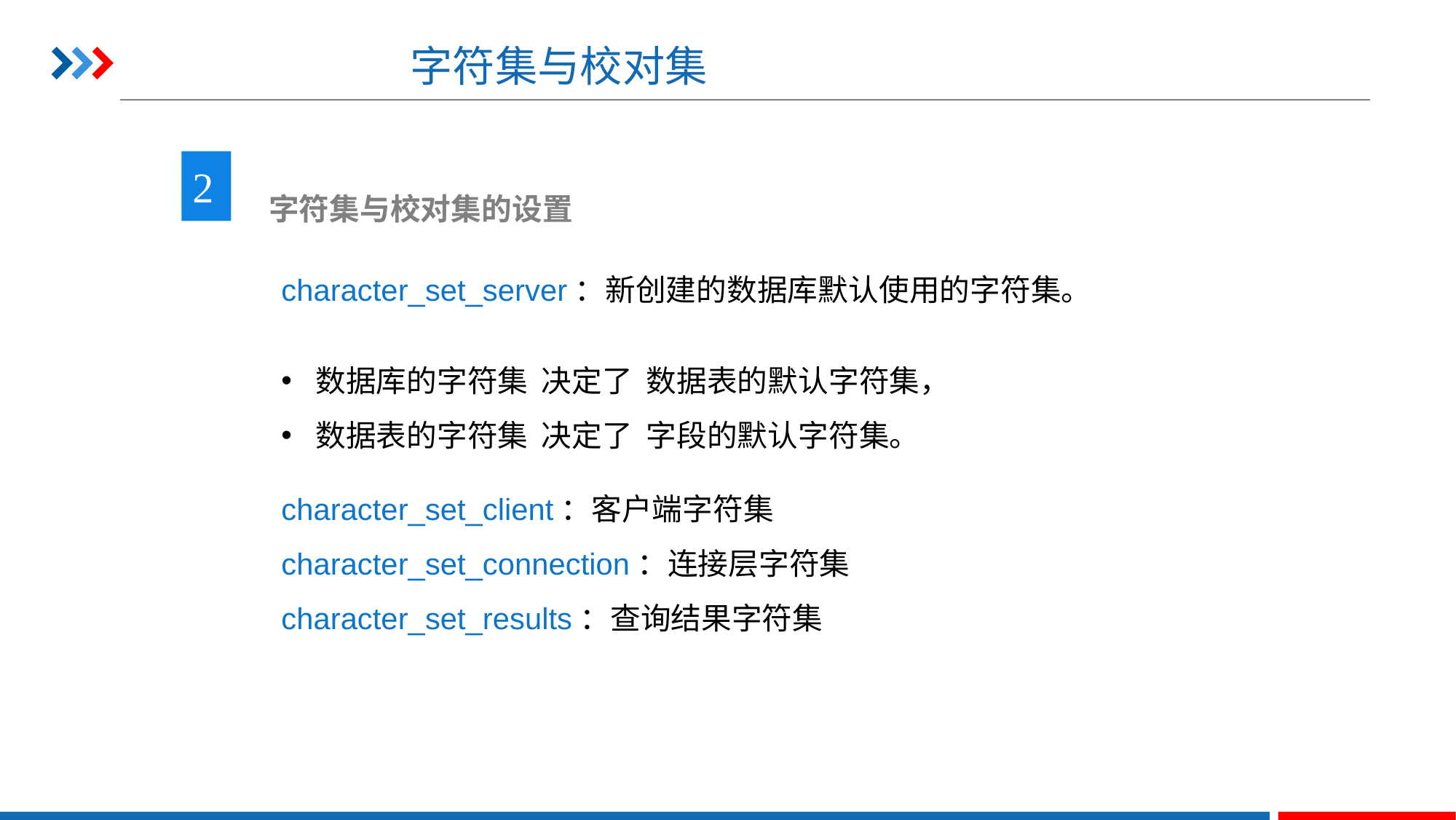

# 字符集与校对集

2
  字符集与校对集的设置
character_set_server：新创建的数据库默认使用的字符集。

数据库的字符集  决定了  数据表的默认字符集，
数据表的字符集  决定了  字段的默认字符集。
character_set_client：客户端字符集
character_set_connection：连接层字符集
character_set_results：查询结果字符集